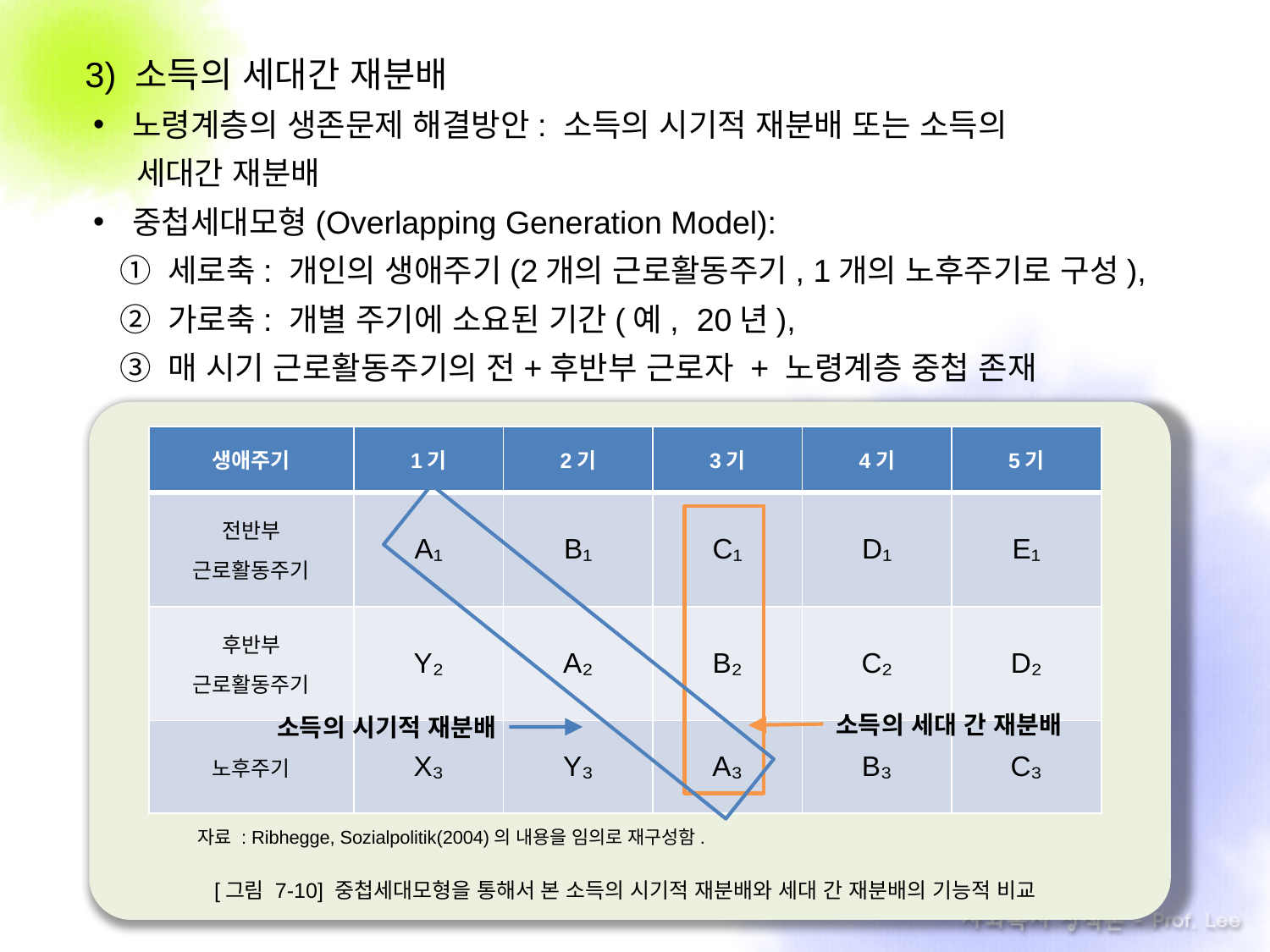

3) 소득의 세대간 재분배
노령계층의 생존문제 해결방안: 소득의 시기적 재분배 또는 소득의
    세대간 재분배
중첩세대모형(Overlapping Generation Model):
   ① 세로축: 개인의 생애주기(2개의 근로활동주기, 1개의 노후주기로 구성),
   ② 가로축: 개별 주기에 소요된 기간(예,  20년),
   ③ 매 시기 근로활동주기의 전+후반부 근로자 + 노령계층 중첩 존재

| 생애주기 | 1기 | 2기 | 3기 | 4기 | 5기 |
| --- | --- | --- | --- | --- | --- |
| 전반부 근로활동주기 | A₁ | B₁ | C₁ | D₁ | E₁ |
| 후반부 근로활동주기 | Y₂ | A₂ | B₂ | C₂ | D₂ |
| 노후주기 | X₃ | Y₃ | A₃ | B₃ | C₃ |

소득의 세대 간 재분배
소득의 시기적 재분배
자료 : Ribhegge, Sozialpolitik(2004)의 내용을 임의로 재구성함.
[그림 7-10] 중첩세대모형을 통해서 본 소득의 시기적 재분배와 세대 간 재분배의 기능적 비교